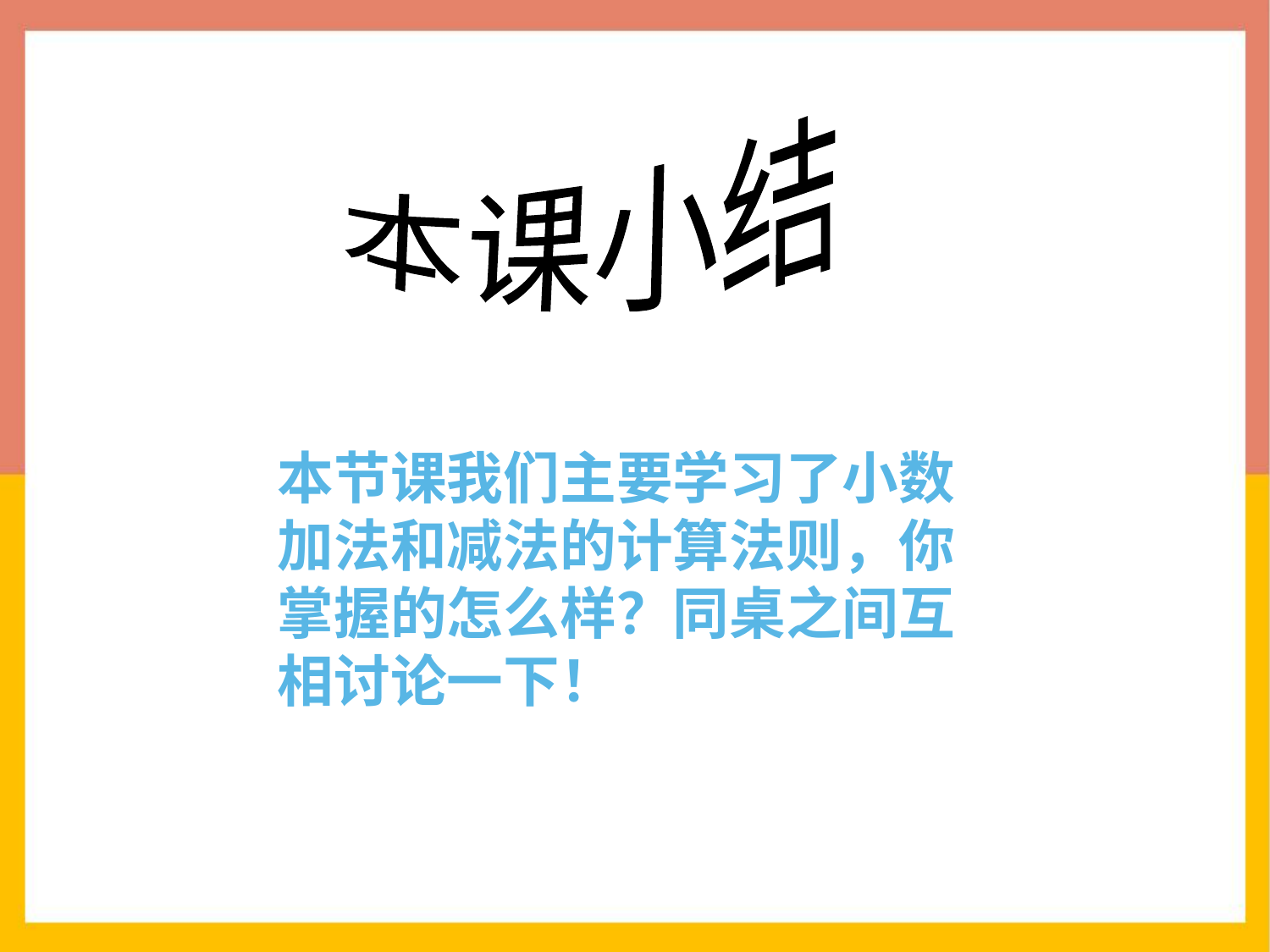

本课小结
本节课我们主要学习了小数加法和减法的计算法则，你掌握的怎么样？同桌之间互相讨论一下！